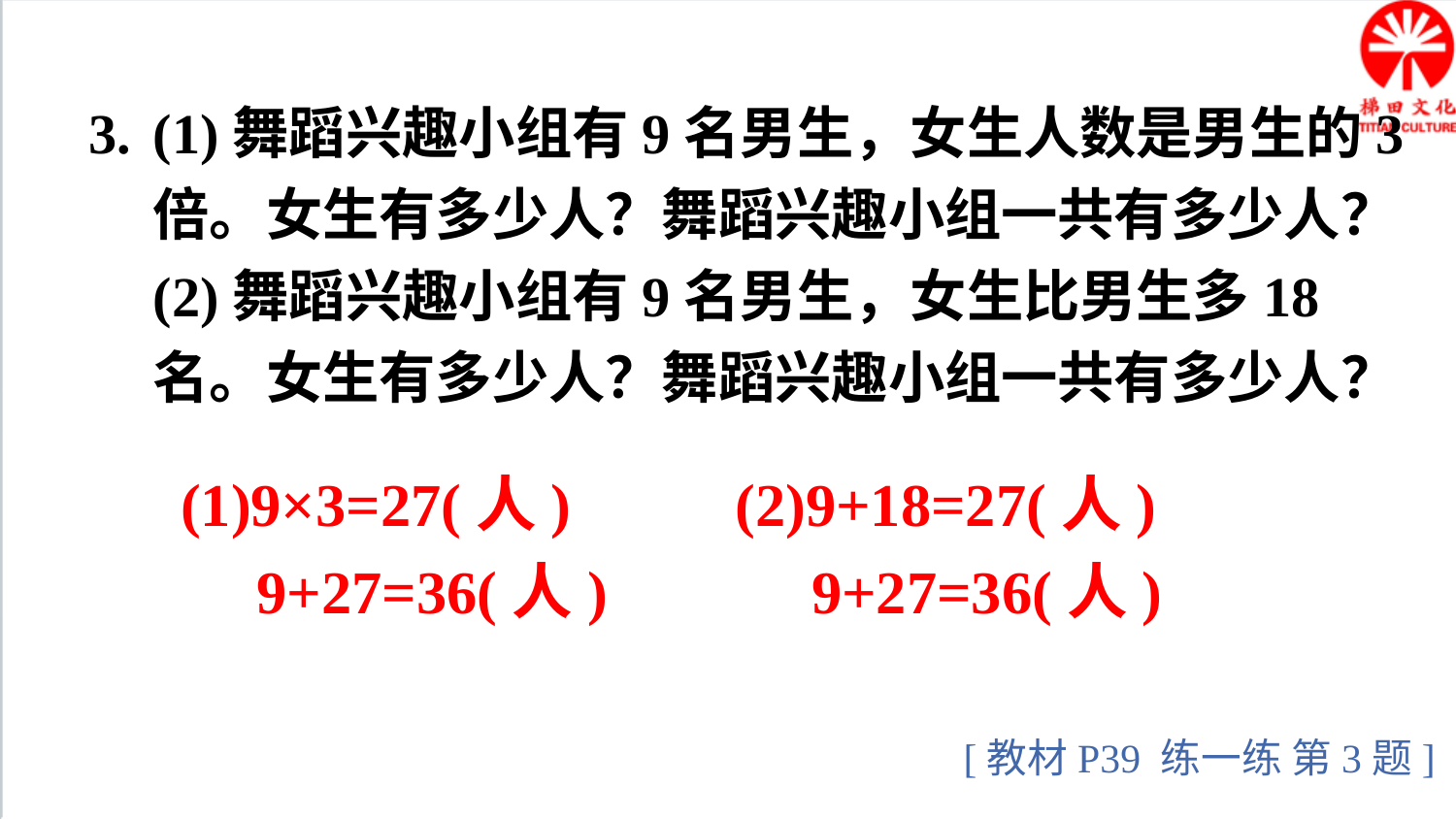

3.
(1)舞蹈兴趣小组有9名男生，女生人数是男生的3倍。女生有多少人？舞蹈兴趣小组一共有多少人？
(2)舞蹈兴趣小组有9名男生，女生比男生多18名。女生有多少人？舞蹈兴趣小组一共有多少人？
(1)9×3=27(人)
     9+27=36(人)
(2)9+18=27(人)
     9+27=36(人)
[教材P39 练一练 第3题]